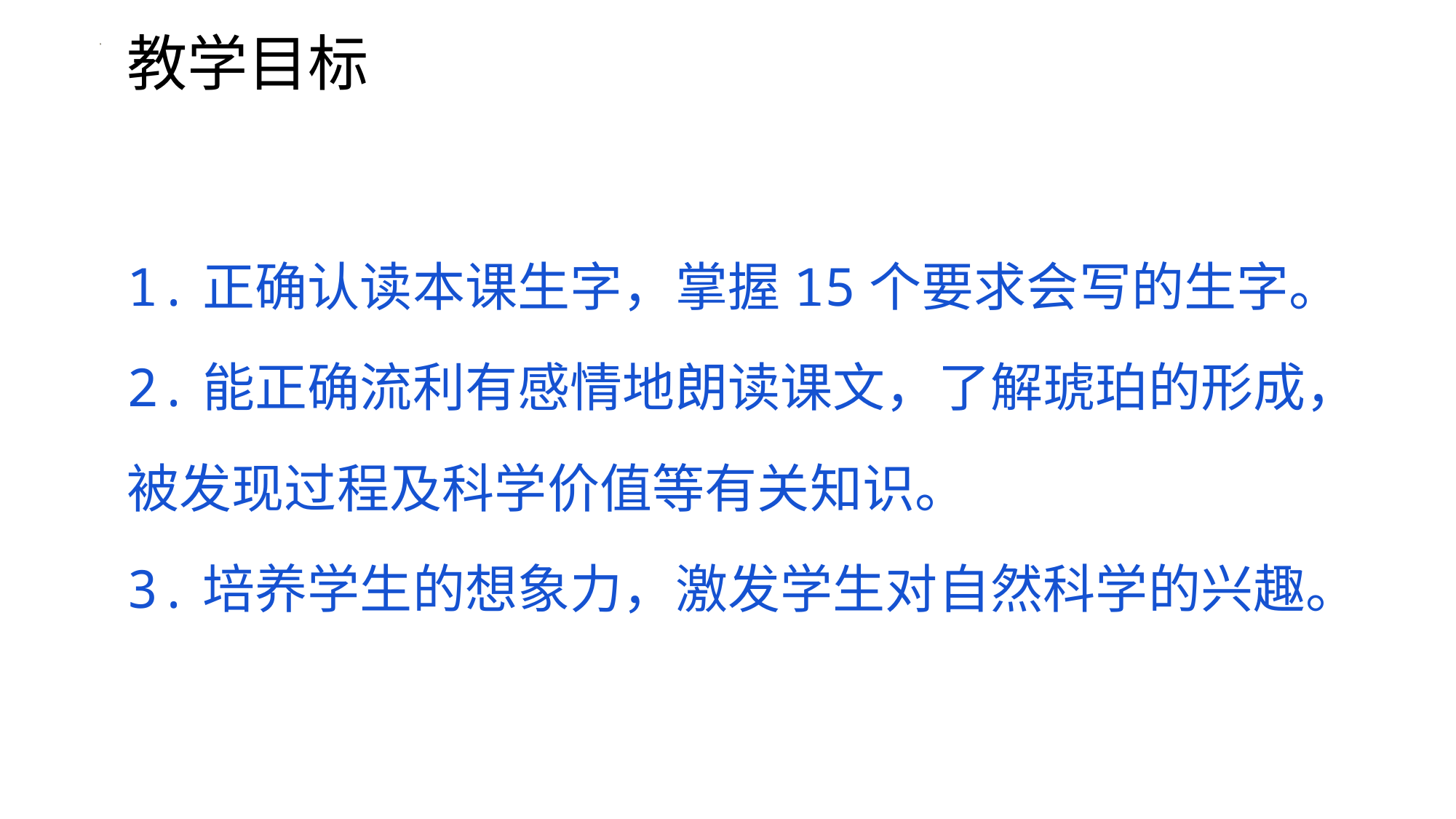

教学目标
1.正确认读本课生字，掌握15个要求会写的生字。
2.能正确流利有感情地朗读课文，了解琥珀的形成，被发现过程及科学价值等有关知识。
3.培养学生的想象力，激发学生对自然科学的兴趣。